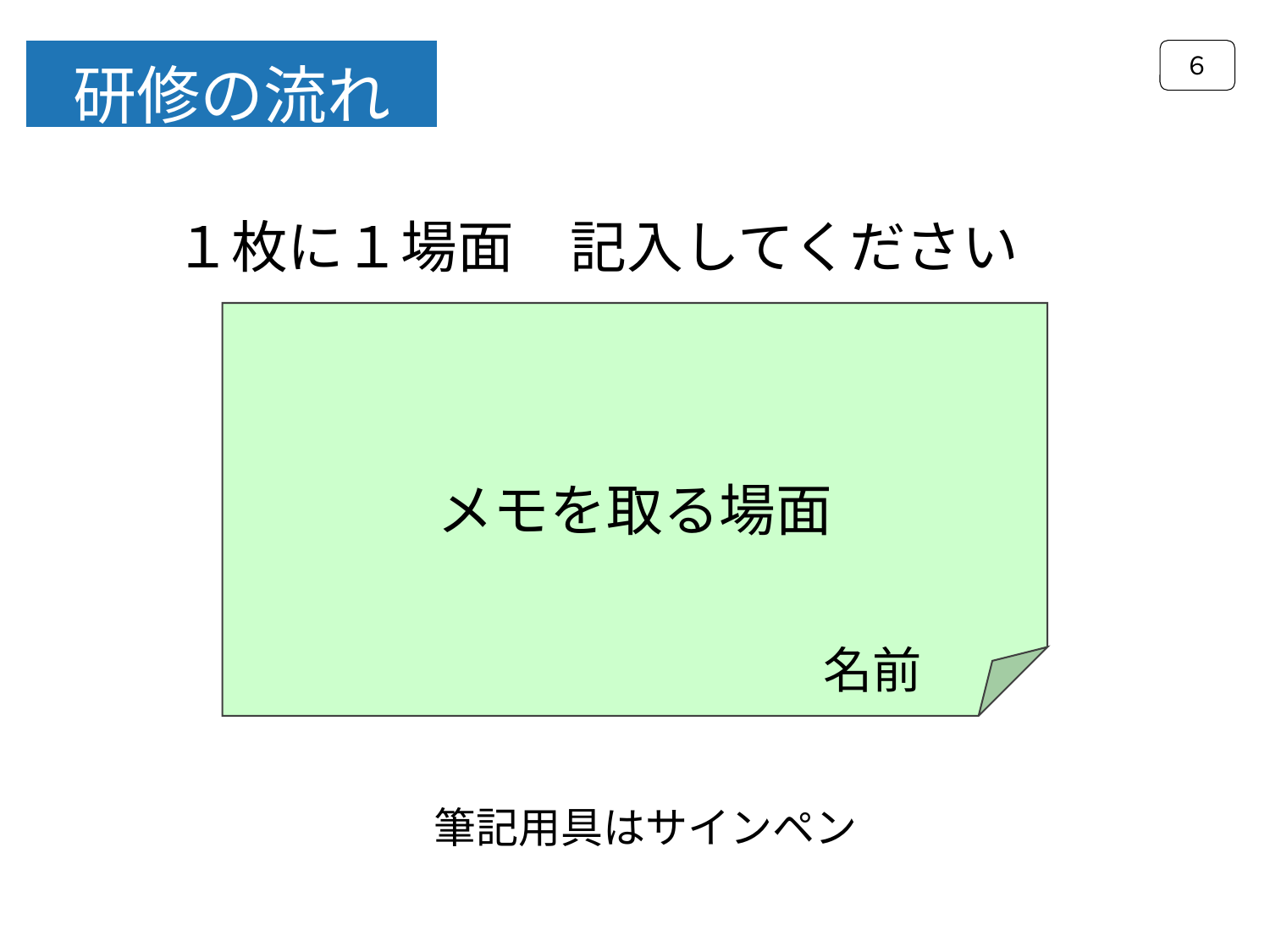

６
研修の流れ
１枚に１場面　記入してください

メモを取る場面
名前
筆記用具はサインペン